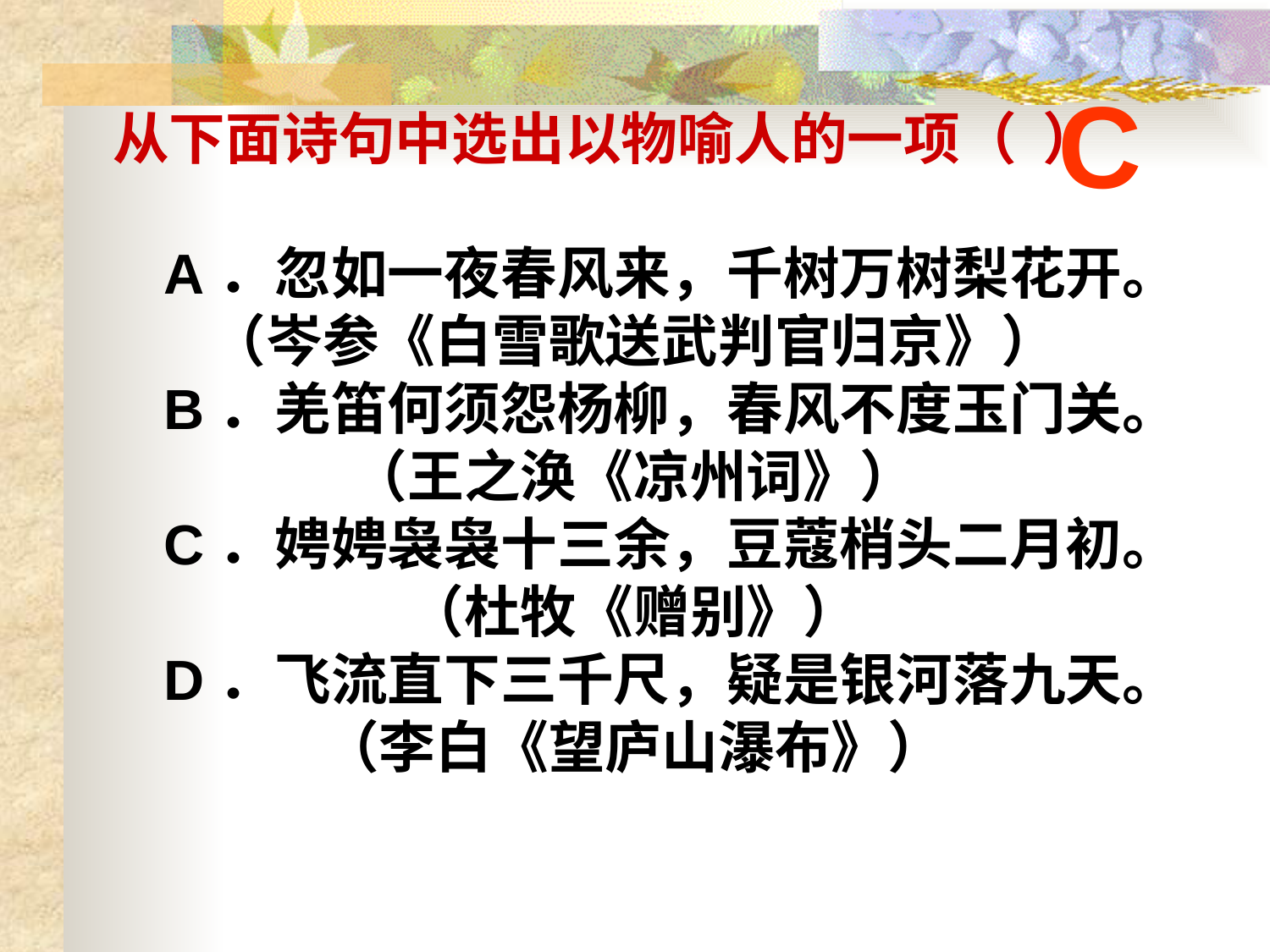

C
    从下面诗句中选出以物喻人的一项（  ）

    A．忽如一夜春风来，千树万树梨花开。（岑参《白雪歌送武判官归京》）
    B．羌笛何须怨杨柳，春风不度玉门关。（王之涣《凉州词》）
    C．娉娉袅袅十三余，豆蔻梢头二月初。（杜牧《赠别》）
    D．飞流直下三千尺，疑是银河落九天。（李白《望庐山瀑布》）